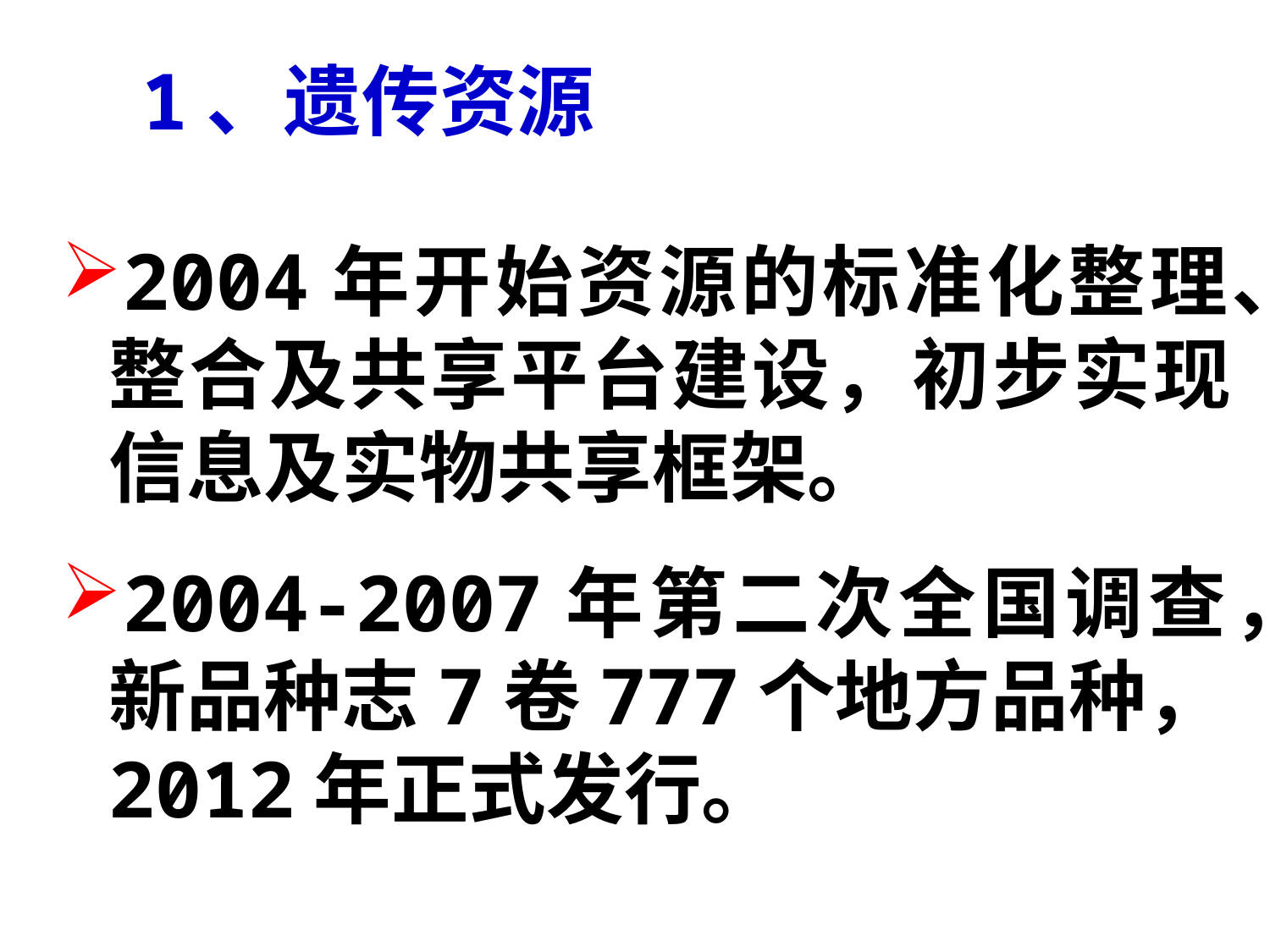

1、遗传资源
2004年开始资源的标准化整理、整合及共享平台建设，初步实现信息及实物共享框架。
2004-2007年第二次全国调查，新品种志7卷777个地方品种，2012年正式发行。